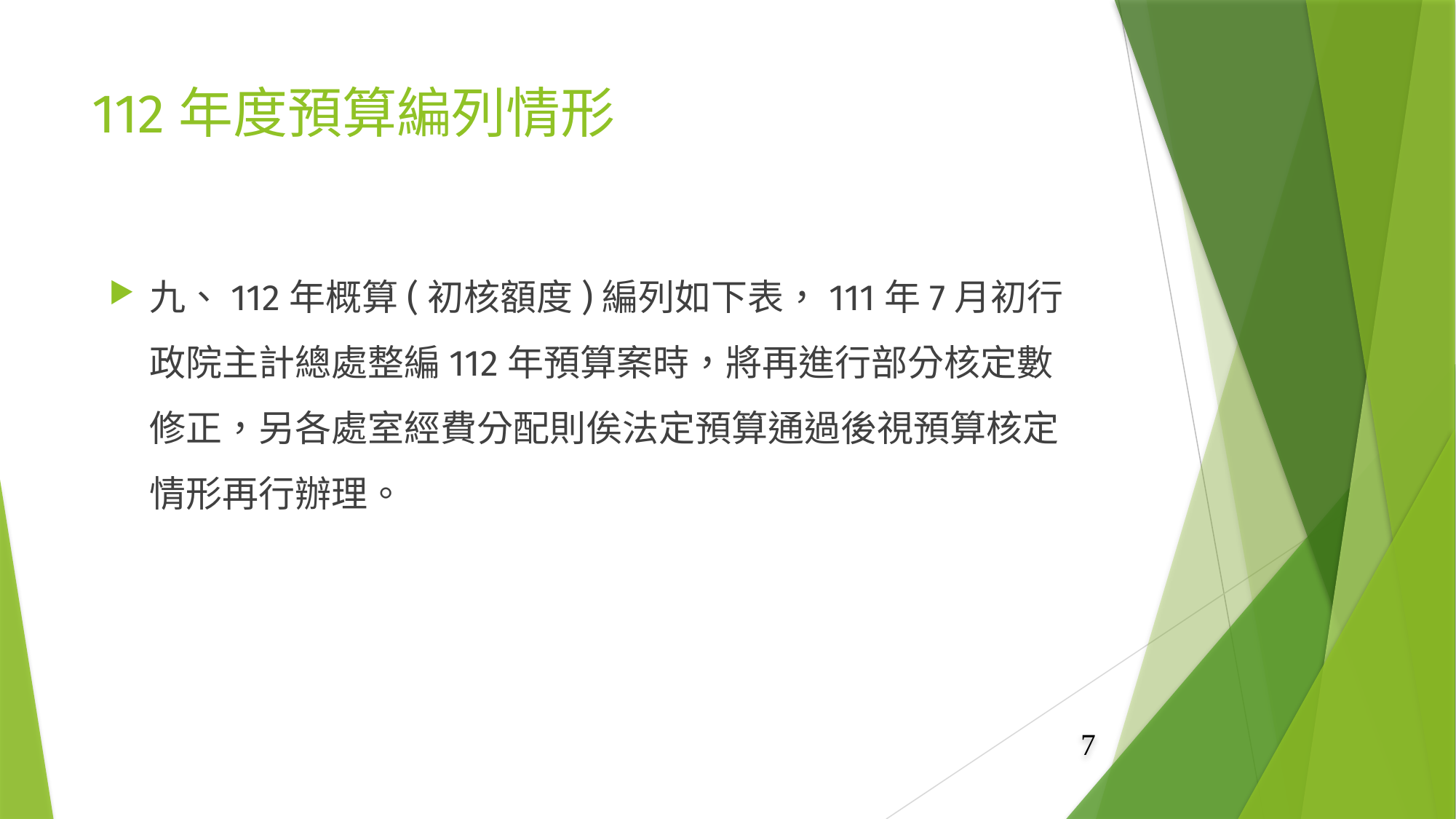

# 112年度預算編列情形
九、112年概算(初核額度)編列如下表，111年7月初行政院主計總處整編112年預算案時，將再進行部分核定數修正，另各處室經費分配則俟法定預算通過後視預算核定情形再行辦理。

7